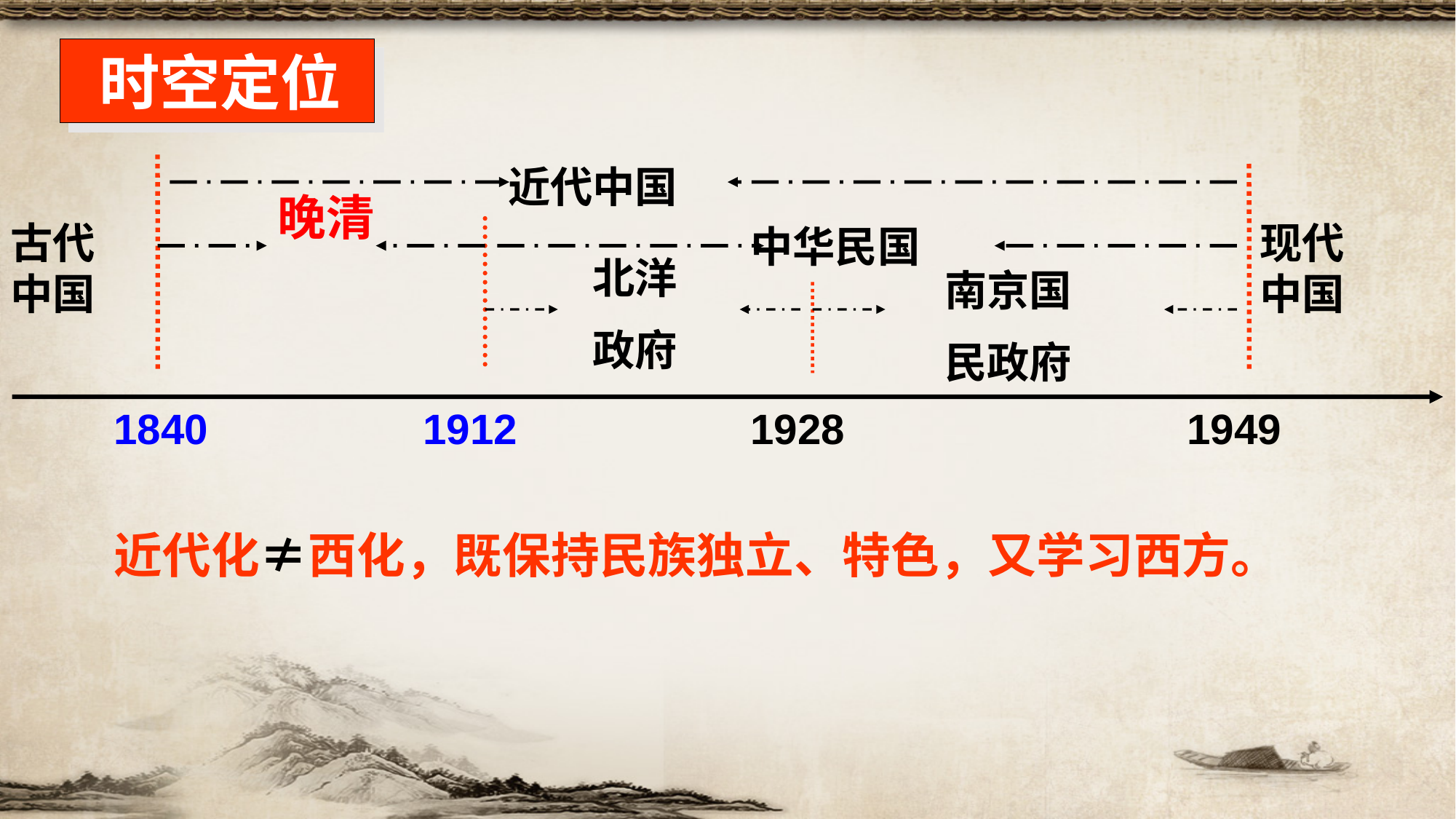

时空定位

近代中国

晚清

古代中国
现代中国
中华民国

北洋
政府

南京国
民政府

1840
1912
1928
1949
近代化≠西化，既保持民族独立、特色，又学习西方。